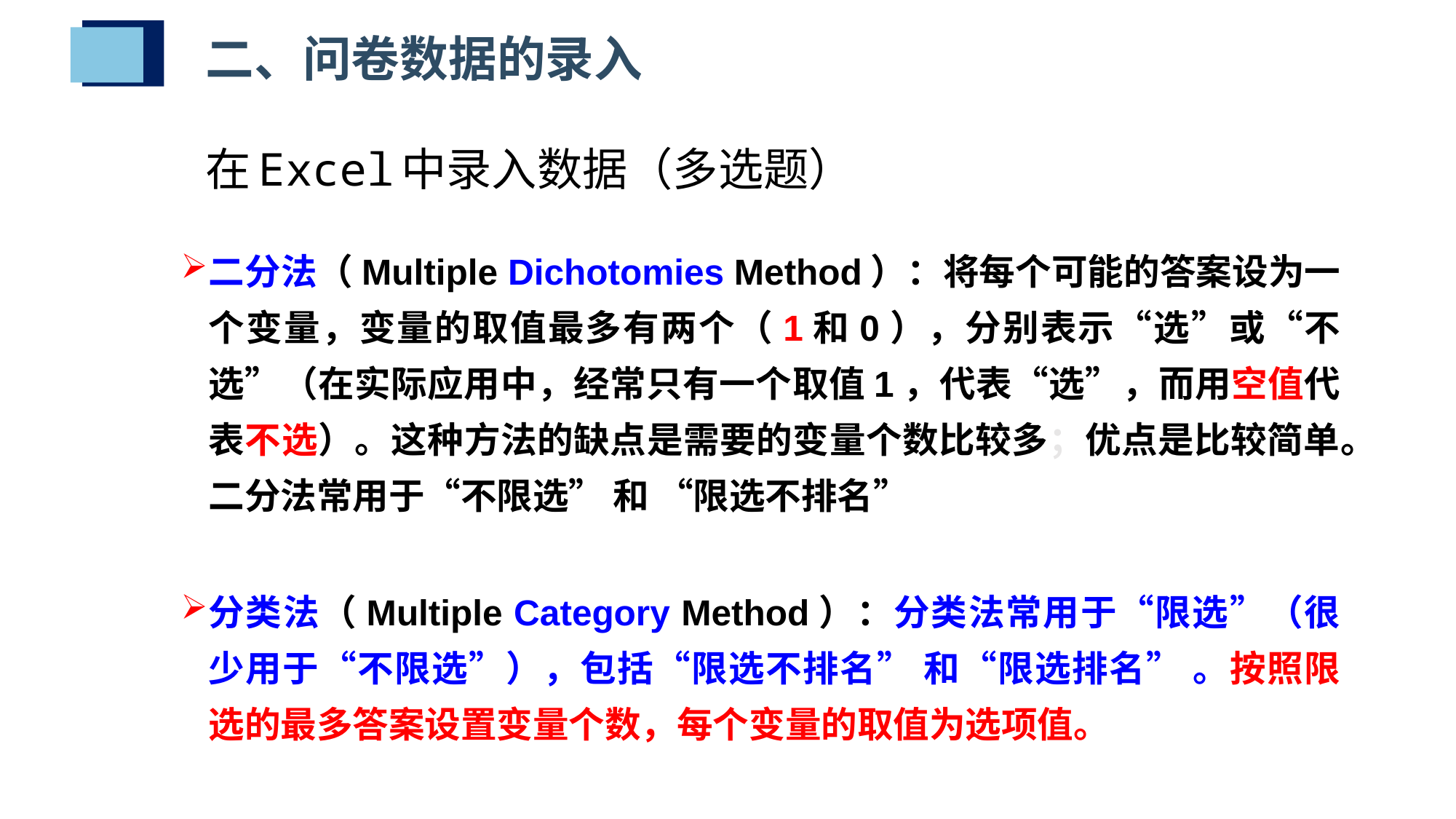

二、问卷数据的录入
# 在Excel中录入数据（多选题）
二分法（Multiple Dichotomies Method）：将每个可能的答案设为一个变量，变量的取值最多有两个（1和0），分别表示“选”或“不选”（在实际应用中，经常只有一个取值1，代表“选”，而用空值代表不选）。这种方法的缺点是需要的变量个数比较多；优点是比较简单。二分法常用于“不限选” 和 “限选不排名”

分类法（Multiple Category Method）：分类法常用于“限选”（很少用于“不限选”），包括“限选不排名” 和“限选排名” 。按照限选的最多答案设置变量个数，每个变量的取值为选项值。